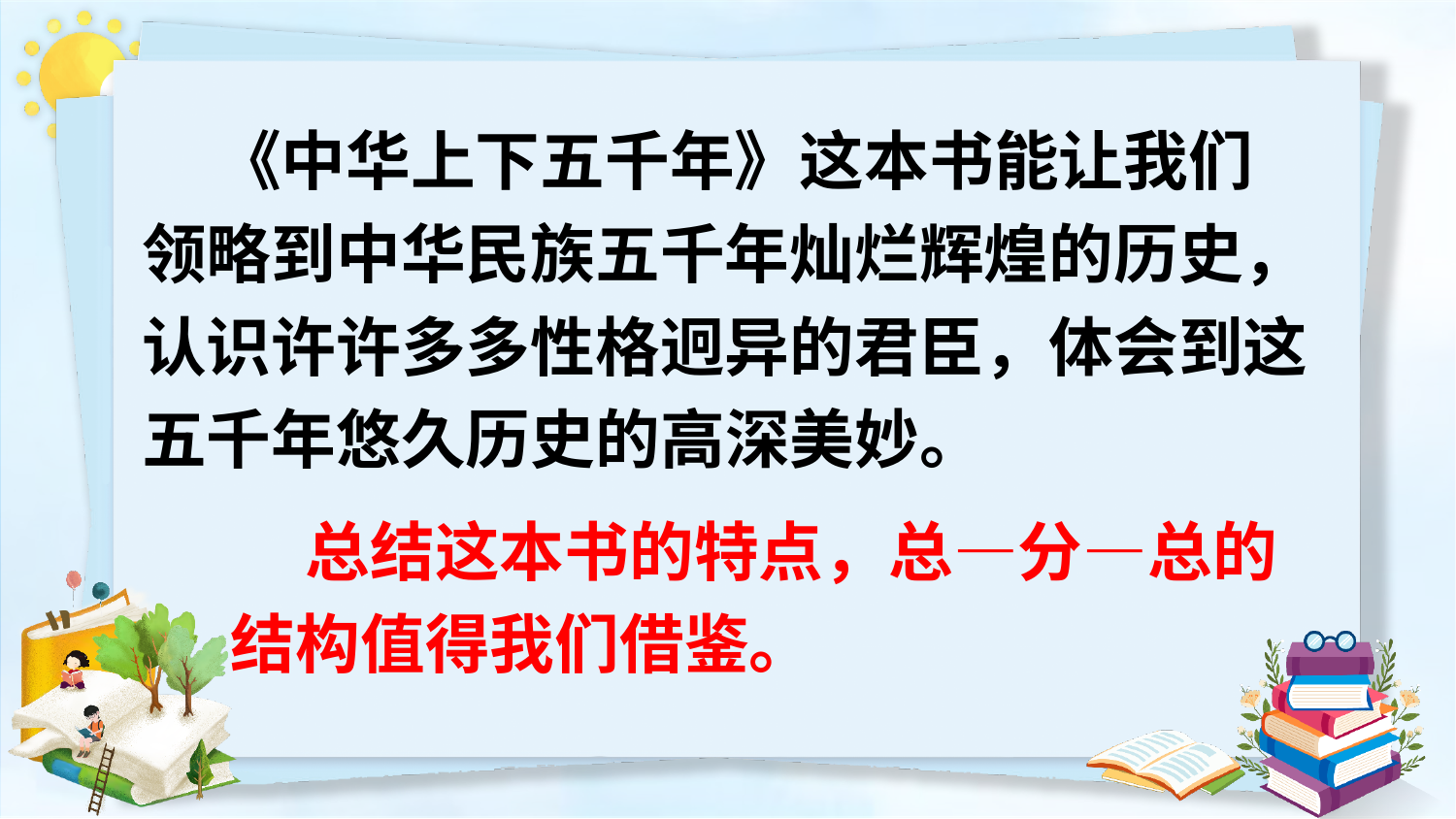

《中华上下五千年》这本书能让我们领略到中华民族五千年灿烂辉煌的历史，认识许许多多性格迥异的君臣，体会到这五千年悠久历史的高深美妙。
    总结这本书的特点，总—分—总的结构值得我们借鉴。